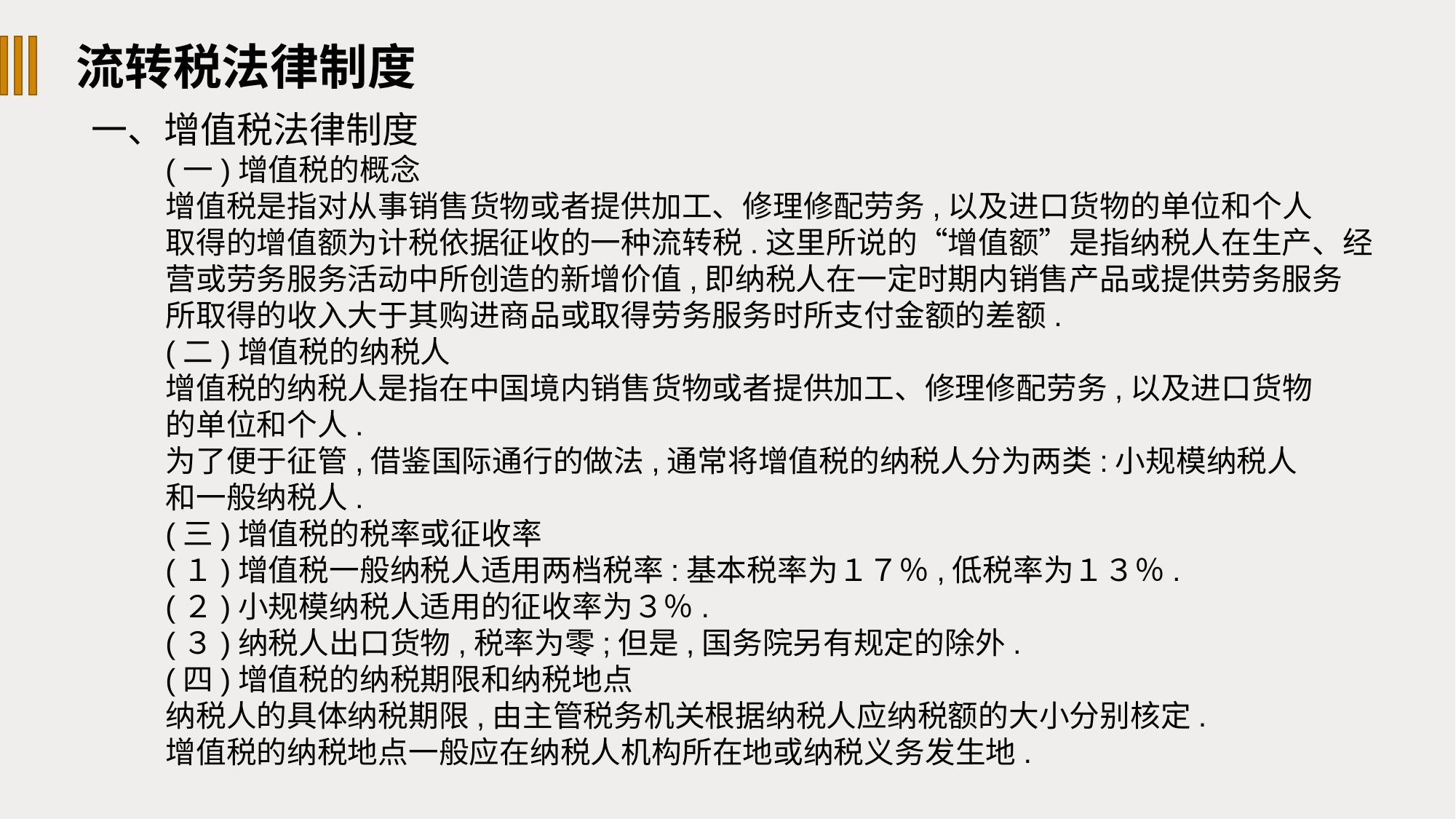

流转税法律制度

一、增值税法律制度
(一)增值税的概念
增值税是指对从事销售货物或者提供加工、修理修配劳务,以及进口货物的单位和个人
取得的增值额为计税依据征收的一种流转税.这里所说的“增值额”是指纳税人在生产、经
营或劳务服务活动中所创造的新增价值,即纳税人在一定时期内销售产品或提供劳务服务
所取得的收入大于其购进商品或取得劳务服务时所支付金额的差额.
(二)增值税的纳税人
增值税的纳税人是指在中国境内销售货物或者提供加工、修理修配劳务,以及进口货物
的单位和个人.
为了便于征管,借鉴国际通行的做法,通常将增值税的纳税人分为两类:小规模纳税人
和一般纳税人.
(三)增值税的税率或征收率
(１)增值税一般纳税人适用两档税率:基本税率为１７％,低税率为１３％.
(２)小规模纳税人适用的征收率为３％.
(３)纳税人出口货物,税率为零;但是,国务院另有规定的除外.
(四)增值税的纳税期限和纳税地点
纳税人的具体纳税期限,由主管税务机关根据纳税人应纳税额的大小分别核定.
增值税的纳税地点一般应在纳税人机构所在地或纳税义务发生地.